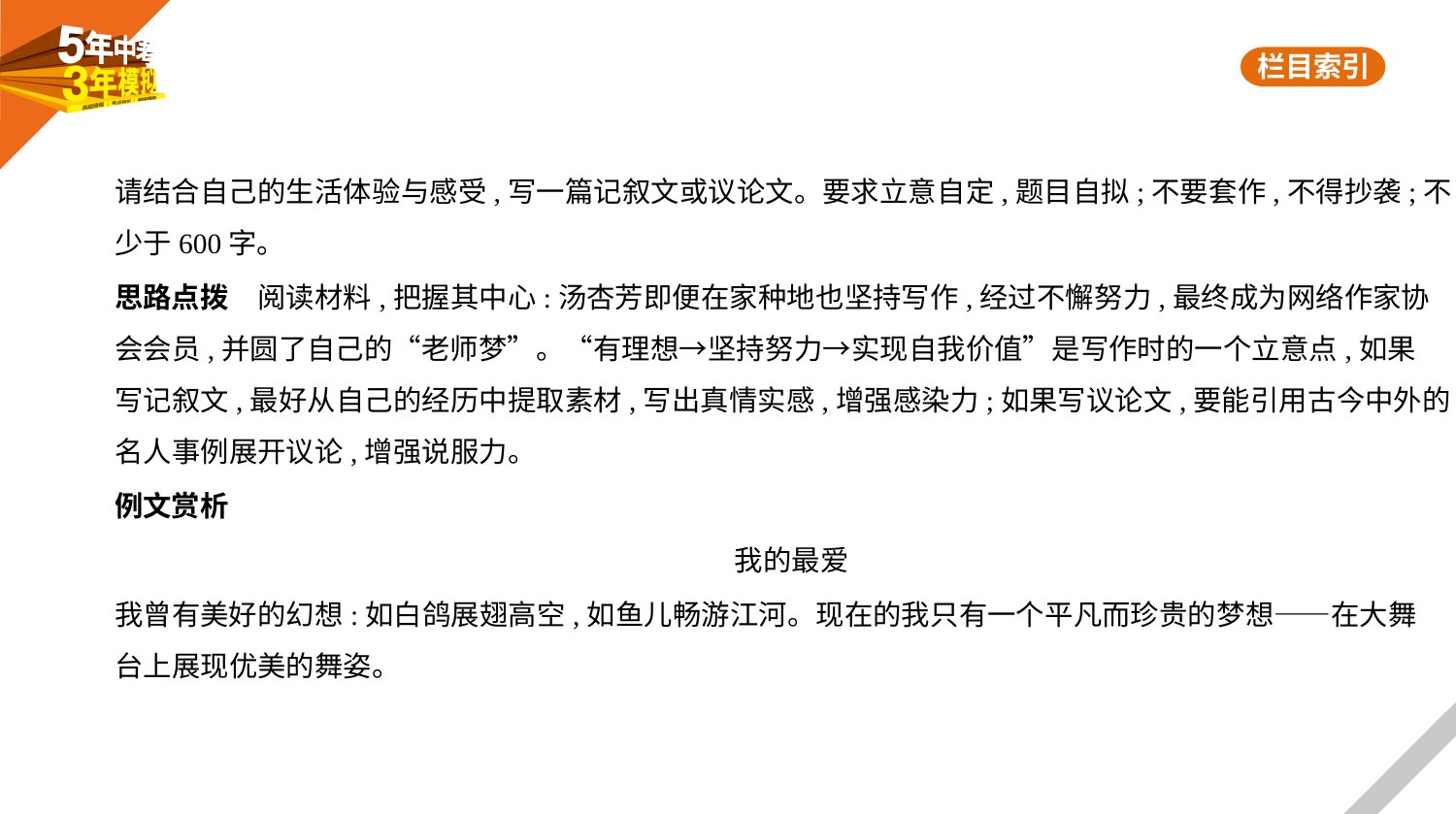

请结合自己的生活体验与感受,写一篇记叙文或议论文。要求立意自定,题目自拟;不要套作,不得抄袭;不
少于600字。
思路点拨　阅读材料,把握其中心:汤杏芳即便在家种地也坚持写作,经过不懈努力,最终成为网络作家协
会会员,并圆了自己的“老师梦”。“有理想→坚持努力→实现自我价值”是写作时的一个立意点,如果
写记叙文,最好从自己的经历中提取素材,写出真情实感,增强感染力;如果写议论文,要能引用古今中外的
名人事例展开议论,增强说服力。
例文赏析
我的最爱
我曾有美好的幻想:如白鸽展翅高空,如鱼儿畅游江河。现在的我只有一个平凡而珍贵的梦想——在大舞
台上展现优美的舞姿。